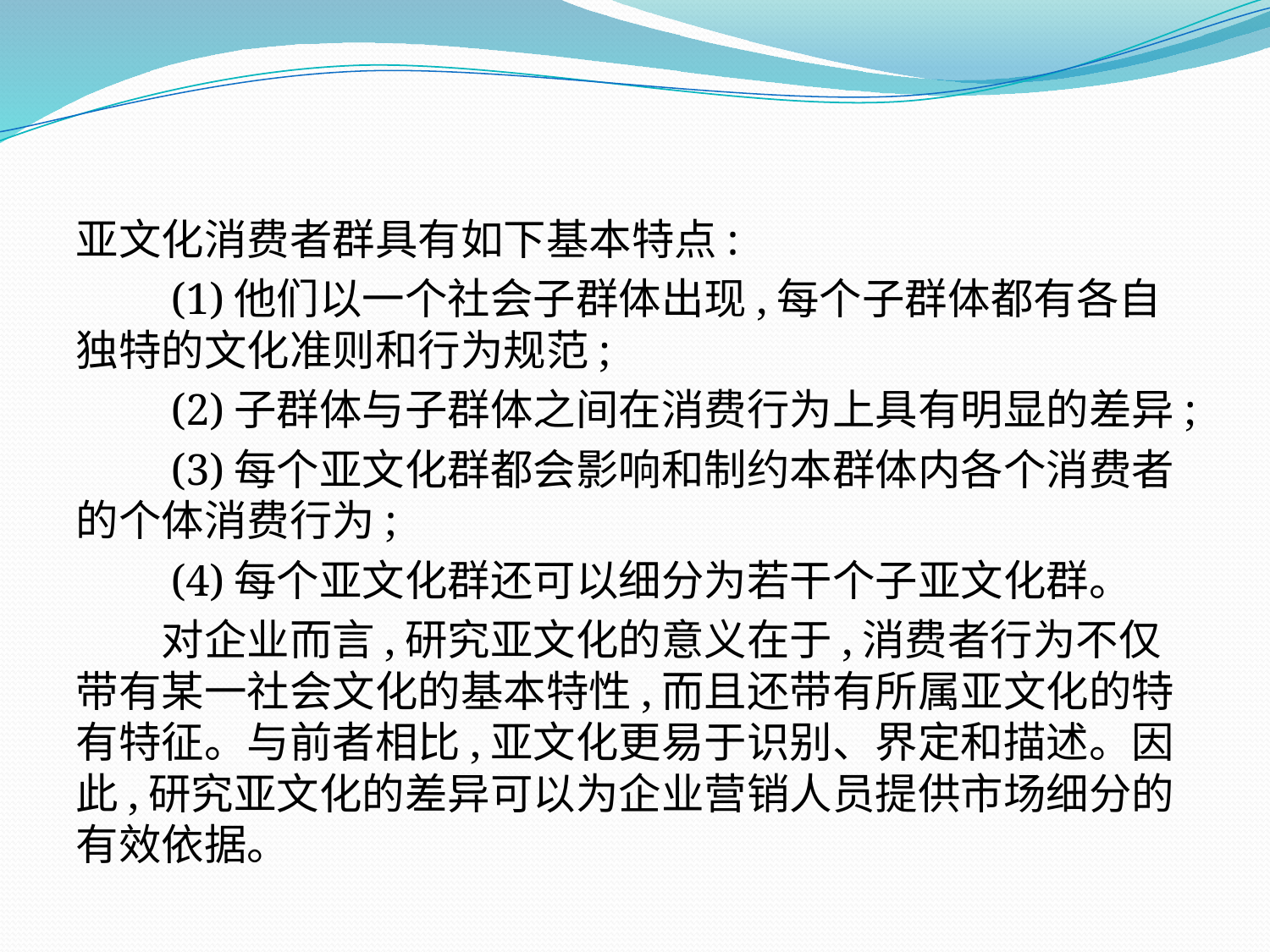

亚文化消费者群具有如下基本特点:
　　(1)他们以一个社会子群体出现,每个子群体都有各自独特的文化准则和行为规范;
　　(2)子群体与子群体之间在消费行为上具有明显的差异;
　　(3)每个亚文化群都会影响和制约本群体内各个消费者的个体消费行为;
　　(4)每个亚文化群还可以细分为若干个子亚文化群。
　　对企业而言,研究亚文化的意义在于,消费者行为不仅带有某一社会文化的基本特性,而且还带有所属亚文化的特有特征。与前者相比,亚文化更易于识别、界定和描述。因此,研究亚文化的差异可以为企业营销人员提供市场细分的有效依据。